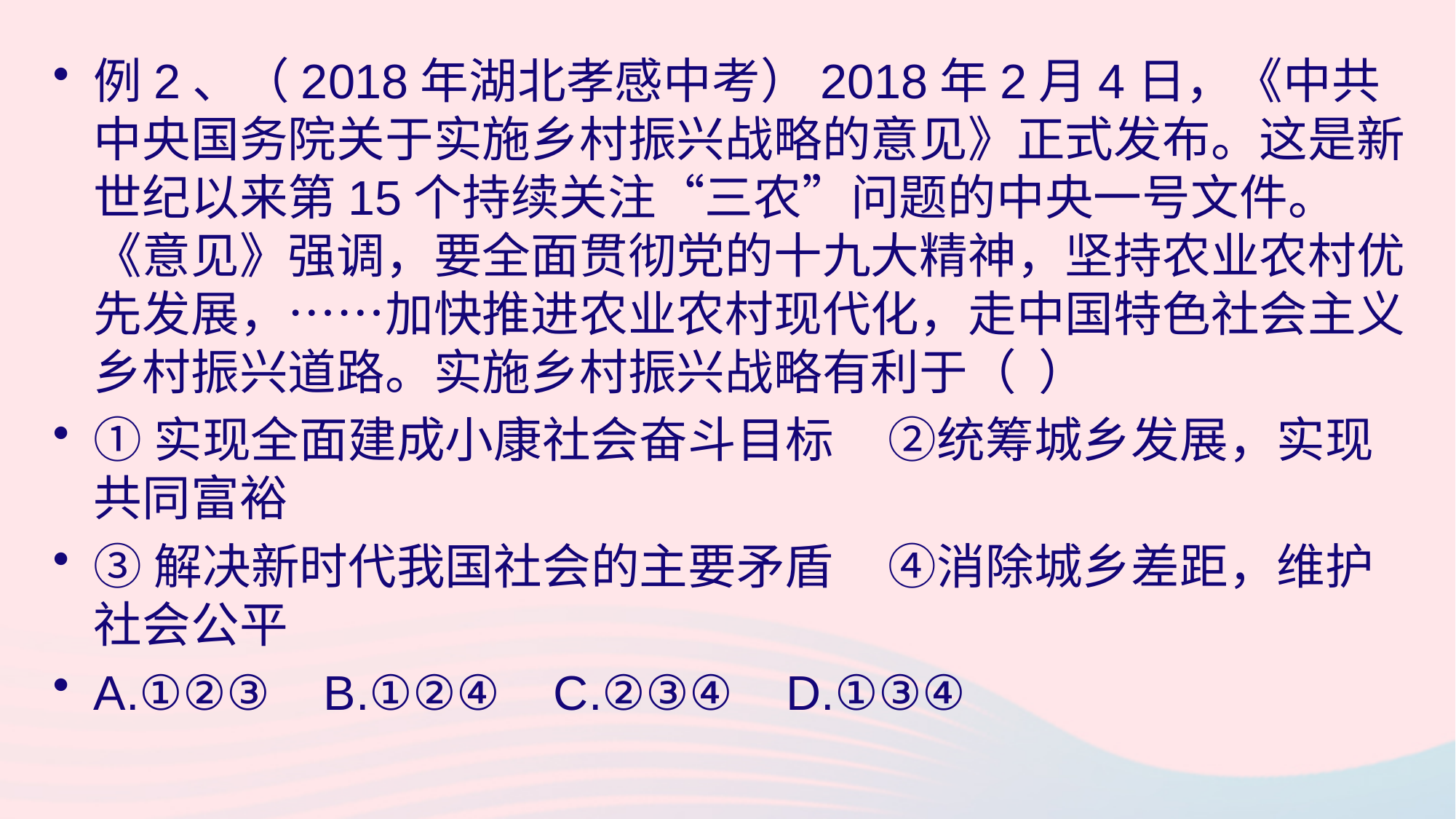

例2、（2018年湖北孝感中考）2018年2月4日，《中共中央国务院关于实施乡村振兴战略的意见》正式发布。这是新世纪以来第15个持续关注“三农”问题的中央一号文件。《意见》强调，要全面贯彻党的十九大精神，坚持农业农村优先发展，……加快推进农业农村现代化，走中国特色社会主义乡村振兴道路。实施乡村振兴战略有利于（  ）
①实现全面建成小康社会奋斗目标     ②统筹城乡发展，实现共同富裕
③解决新时代我国社会的主要矛盾     ④消除城乡差距，维护社会公平
A.①②③    B.①②④    C.②③④    D.①③④